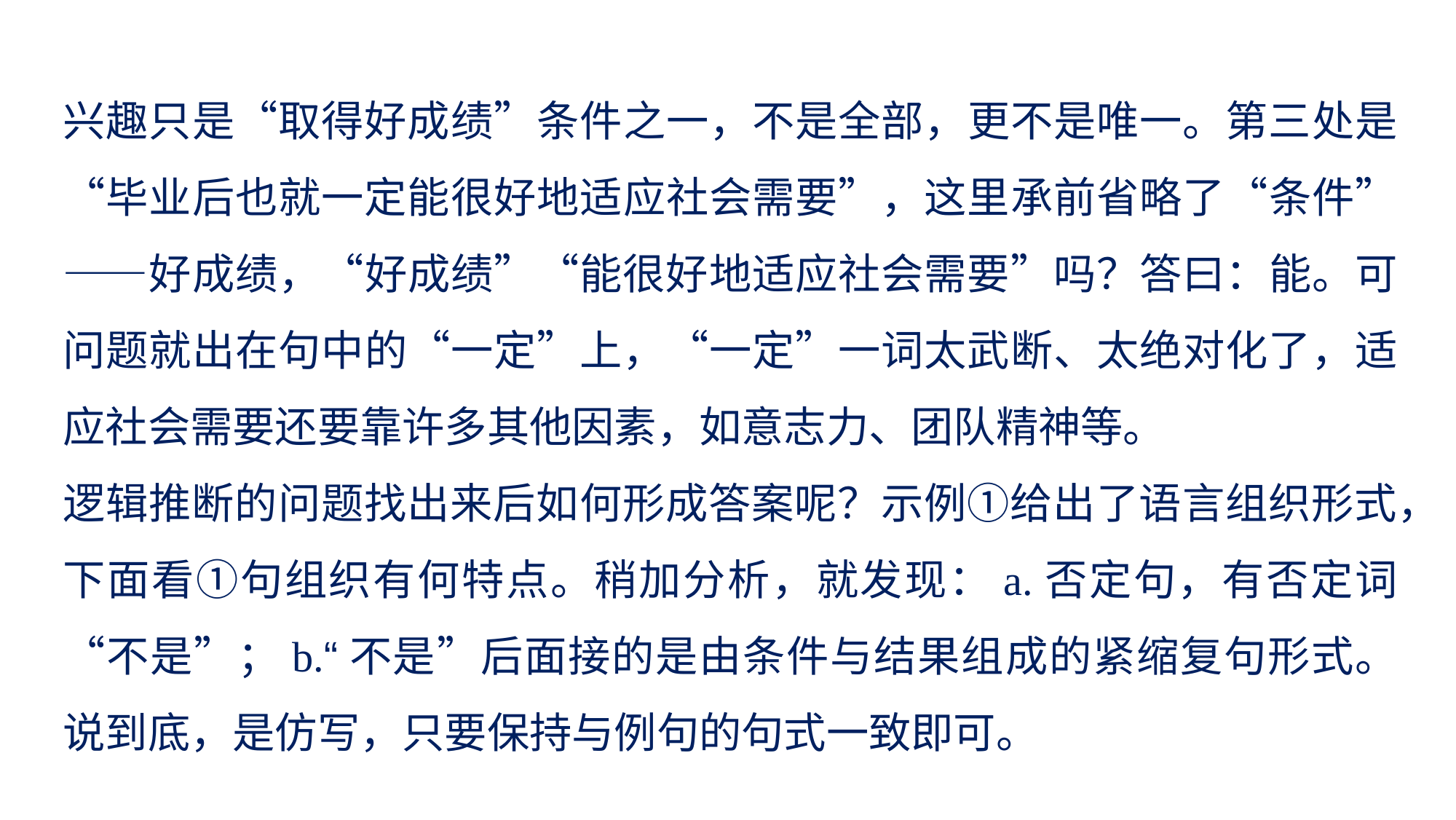

兴趣只是“取得好成绩”条件之一，不是全部，更不是唯一。第三处是“毕业后也就一定能很好地适应社会需要”，这里承前省略了“条件”——好成绩，“好成绩”“能很好地适应社会需要”吗？答曰：能。可问题就出在句中的“一定”上，“一定”一词太武断、太绝对化了，适应社会需要还要靠许多其他因素，如意志力、团队精神等。
逻辑推断的问题找出来后如何形成答案呢？示例①给出了语言组织形式，下面看①句组织有何特点。稍加分析，就发现：a.否定句，有否定词“不是”；b.“不是”后面接的是由条件与结果组成的紧缩复句形式。说到底，是仿写，只要保持与例句的句式一致即可。